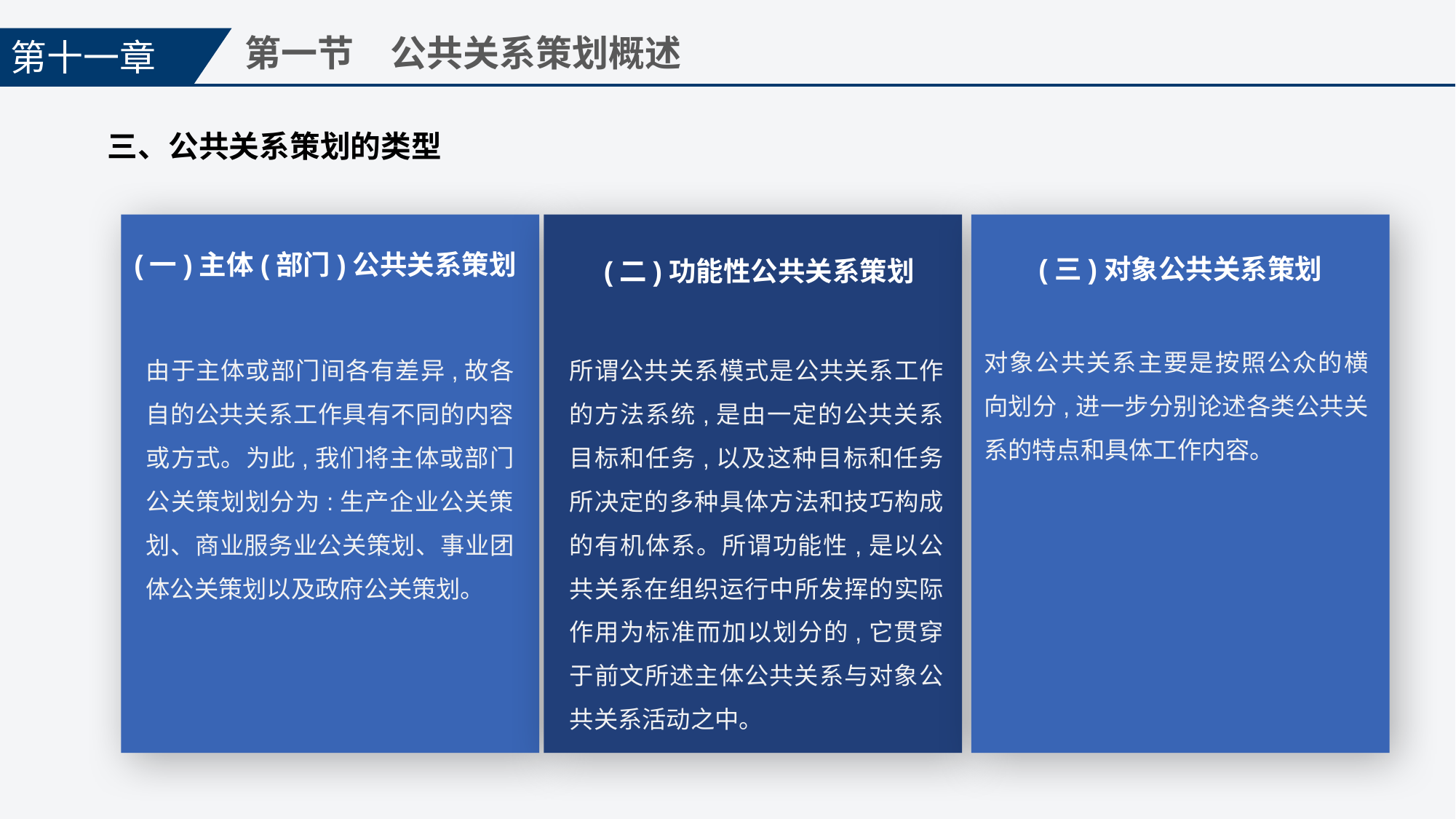

第十一章
第一节　公共关系策划概述
三、公共关系策划的类型

(一)主体(部门)公共关系策划
(三)对象公共关系策划
(二)功能性公共关系策划
对象公共关系主要是按照公众的横向划分,进一步分别论述各类公共关系的特点和具体工作内容。
由于主体或部门间各有差异,故各自的公共关系工作具有不同的内容或方式。为此,我们将主体或部门公关策划划分为:生产企业公关策划、商业服务业公关策划、事业团体公关策划以及政府公关策划。

所谓公共关系模式是公共关系工作的方法系统,是由一定的公共关系目标和任务,以及这种目标和任务所决定的多种具体方法和技巧构成的有机体系。所谓功能性,是以公共关系在组织运行中所发挥的实际作用为标准而加以划分的,它贯穿于前文所述主体公共关系与对象公共关系活动之中。